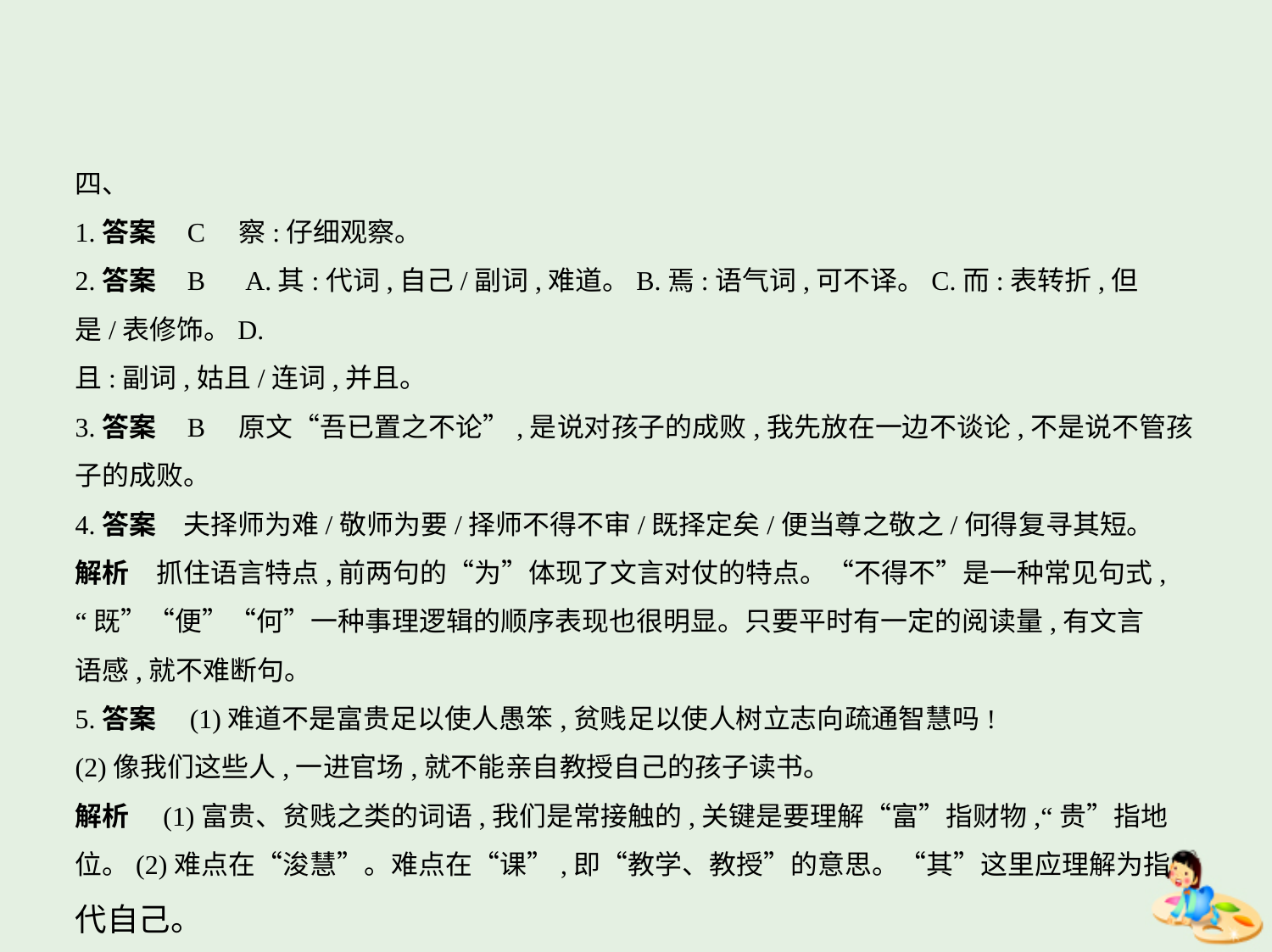

四、
1.答案    C　察:仔细观察。
2.答案    B　A.其:代词,自己/副词,难道。B.焉:语气词,可不译。C.而:表转折,但是/表修饰。D.
且:副词,姑且/连词,并且。
3.答案    B　原文“吾已置之不论”,是说对孩子的成败,我先放在一边不谈论,不是说不管孩
子的成败。
4.答案　夫择师为难/敬师为要/择师不得不审/既择定矣/便当尊之敬之/何得复寻其短。
解析　抓住语言特点,前两句的“为”体现了文言对仗的特点。“不得不”是一种常见句式,
“既”“便”“何”一种事理逻辑的顺序表现也很明显。只要平时有一定的阅读量,有文言
语感,就不难断句。
5.答案　(1)难道不是富贵足以使人愚笨,贫贱足以使人树立志向疏通智慧吗!
(2)像我们这些人,一进官场,就不能亲自教授自己的孩子读书。
解析　(1)富贵、贫贱之类的词语,我们是常接触的,关键是要理解“富”指财物,“贵”指地
位。(2)难点在“浚慧”。难点在“课”,即“教学、教授”的意思。“其”这里应理解为指
代自己。